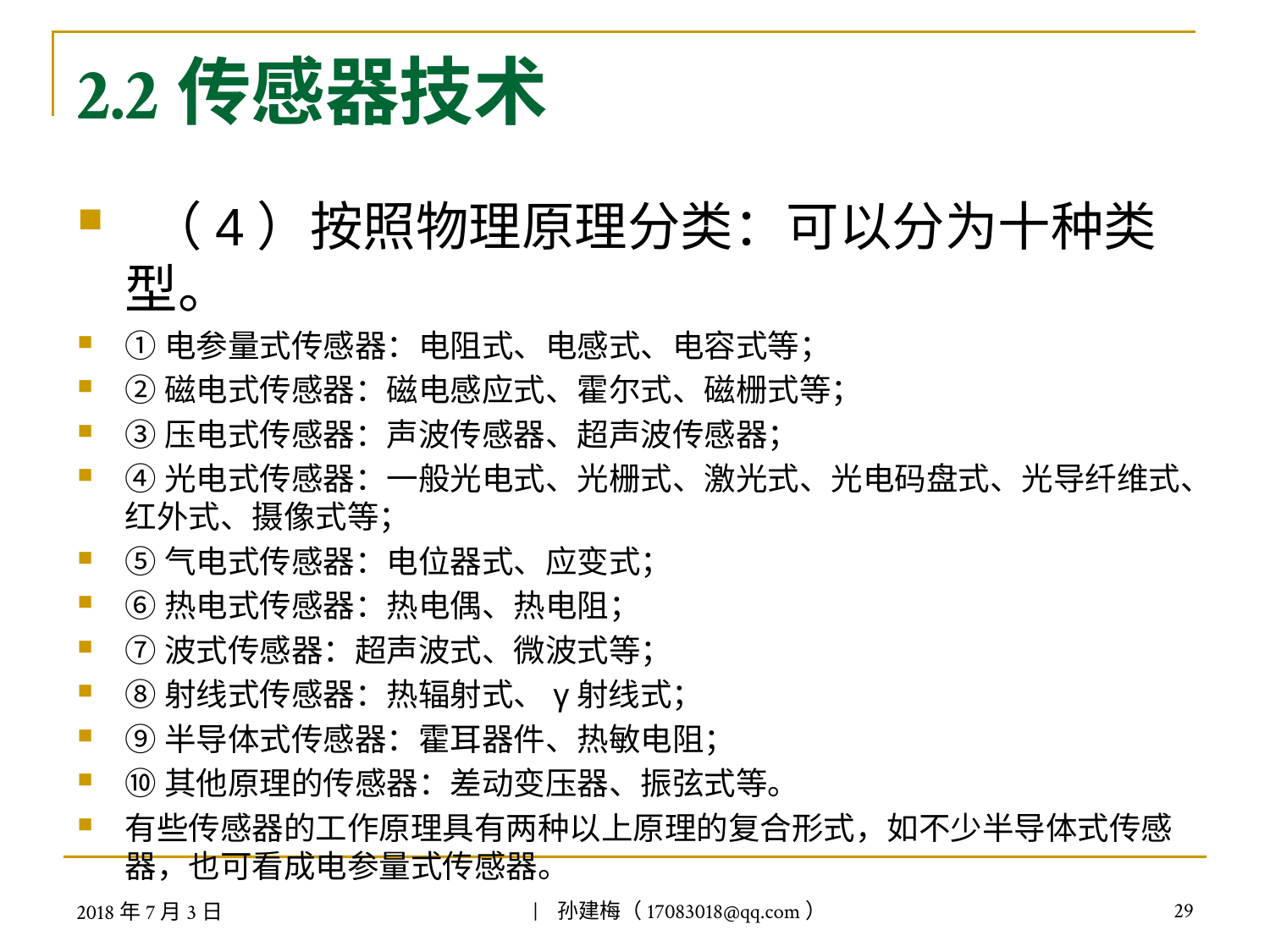

# 2.2传感器技术
 （4）按照物理原理分类：可以分为十种类型。
①电参量式传感器：电阻式、电感式、电容式等；
②磁电式传感器：磁电感应式、霍尔式、磁栅式等；
③压电式传感器：声波传感器、超声波传感器；
④光电式传感器：一般光电式、光栅式、激光式、光电码盘式、光导纤维式、红外式、摄像式等；
⑤气电式传感器：电位器式、应变式；
⑥热电式传感器：热电偶、热电阻；
⑦波式传感器：超声波式、微波式等；
⑧射线式传感器：热辐射式、γ射线式；
⑨半导体式传感器：霍耳器件、热敏电阻；
⑩其他原理的传感器：差动变压器、振弦式等。
有些传感器的工作原理具有两种以上原理的复合形式，如不少半导体式传感器，也可看成电参量式传感器。
|   孙建梅（17083018@qq.com）
2018年7月3日
29